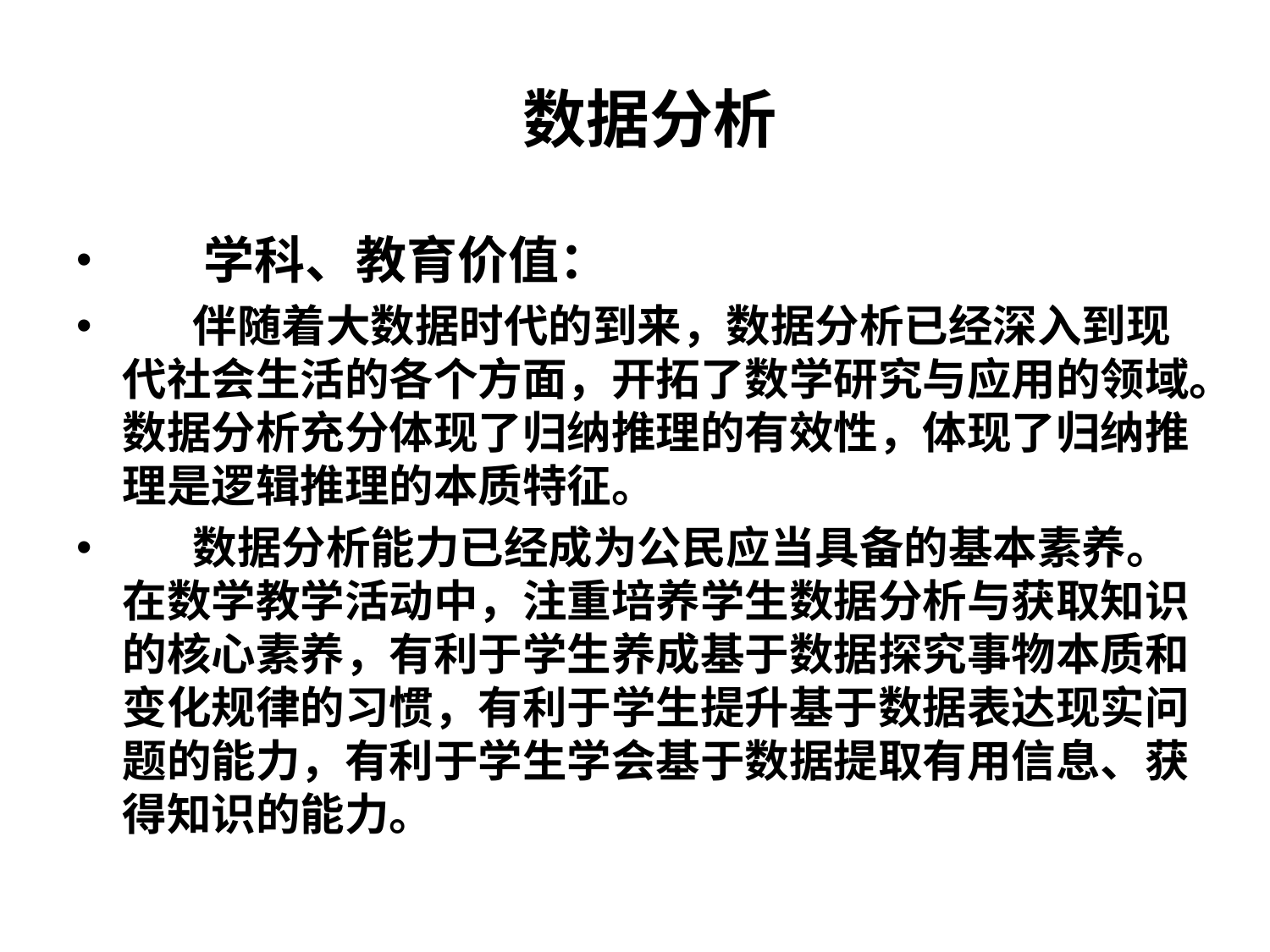

# 数据分析
       学科、教育价值：
      伴随着大数据时代的到来，数据分析已经深入到现代社会生活的各个方面，开拓了数学研究与应用的领域。数据分析充分体现了归纳推理的有效性，体现了归纳推理是逻辑推理的本质特征。
      数据分析能力已经成为公民应当具备的基本素养。在数学教学活动中，注重培养学生数据分析与获取知识的核心素养，有利于学生养成基于数据探究事物本质和变化规律的习惯，有利于学生提升基于数据表达现实问题的能力，有利于学生学会基于数据提取有用信息、获得知识的能力。